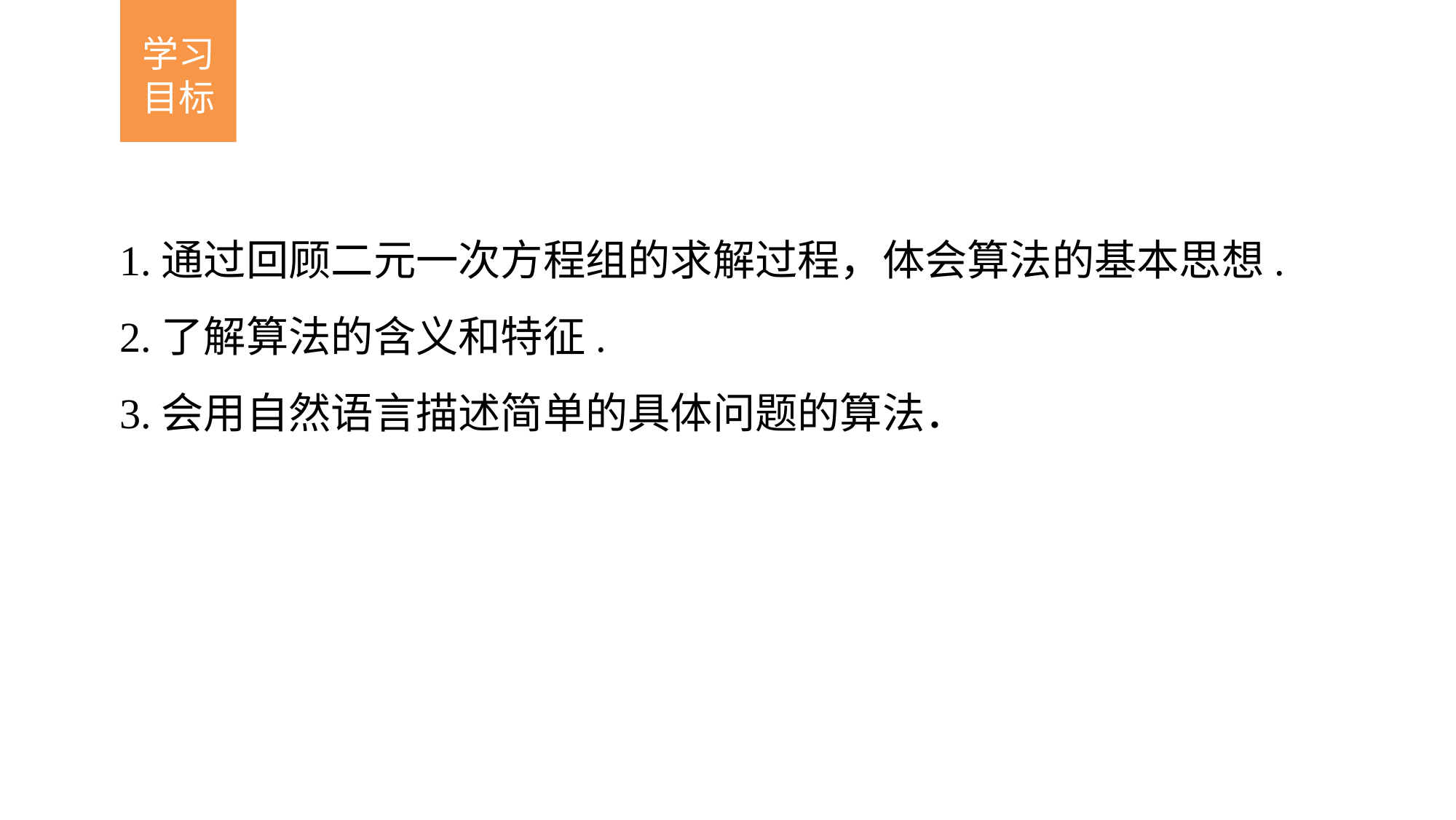

学习目标
1.通过回顾二元一次方程组的求解过程，体会算法的基本思想.
2.了解算法的含义和特征.
3.会用自然语言描述简单的具体问题的算法．